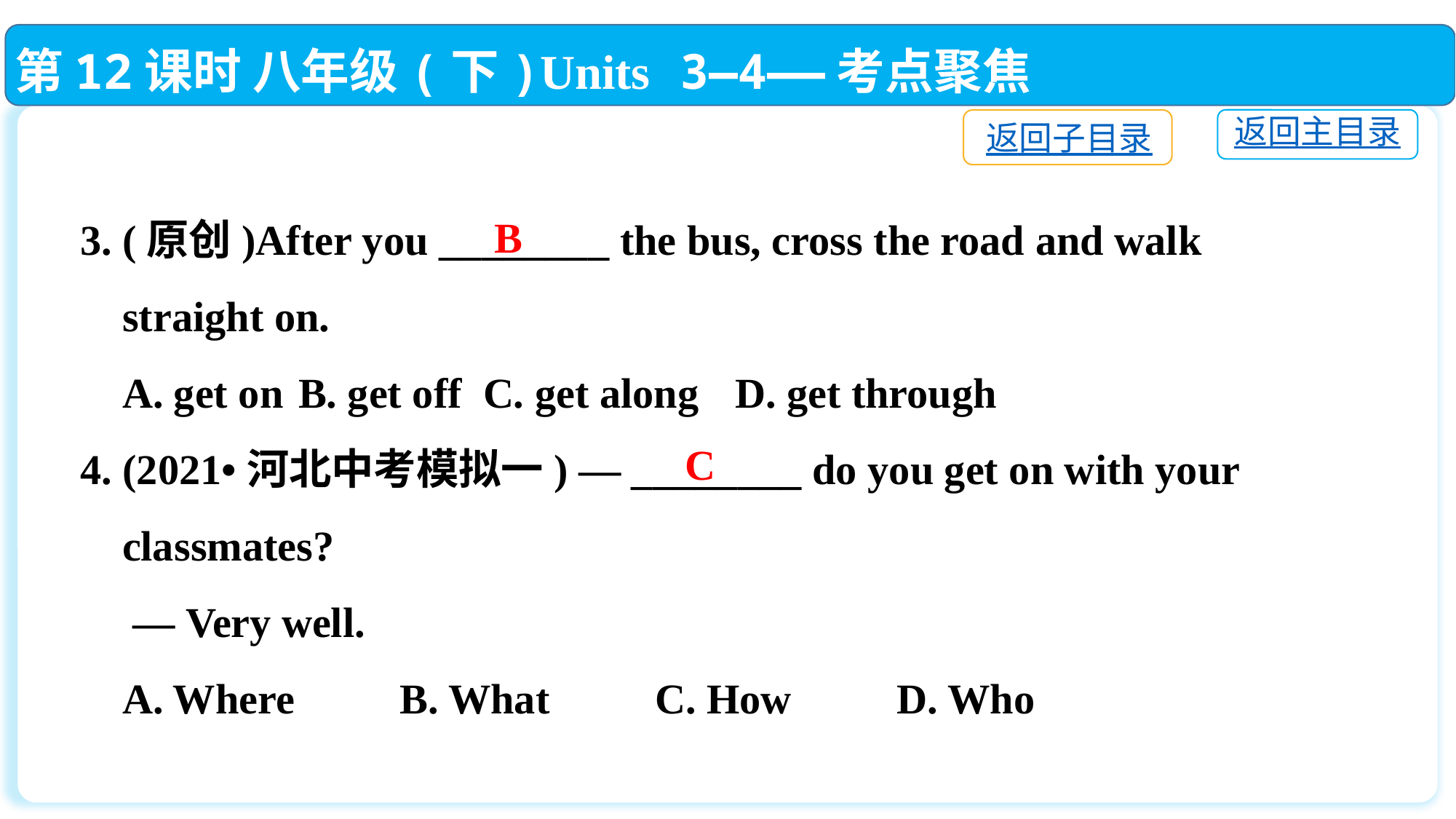

第12课时 八年级(下)Units 3—4——考点聚焦

返回主目录

返回子目录
3. (原创)After you ________ the bus, cross the road and walk
    straight on.
    A. get on	B. get off  C. get along	D. get through
4. (2021•河北中考模拟一) — ________ do you get on with your
    classmates?
     — Very well.
    A. Where　　B. What　　C. How　　D. Who
B
C